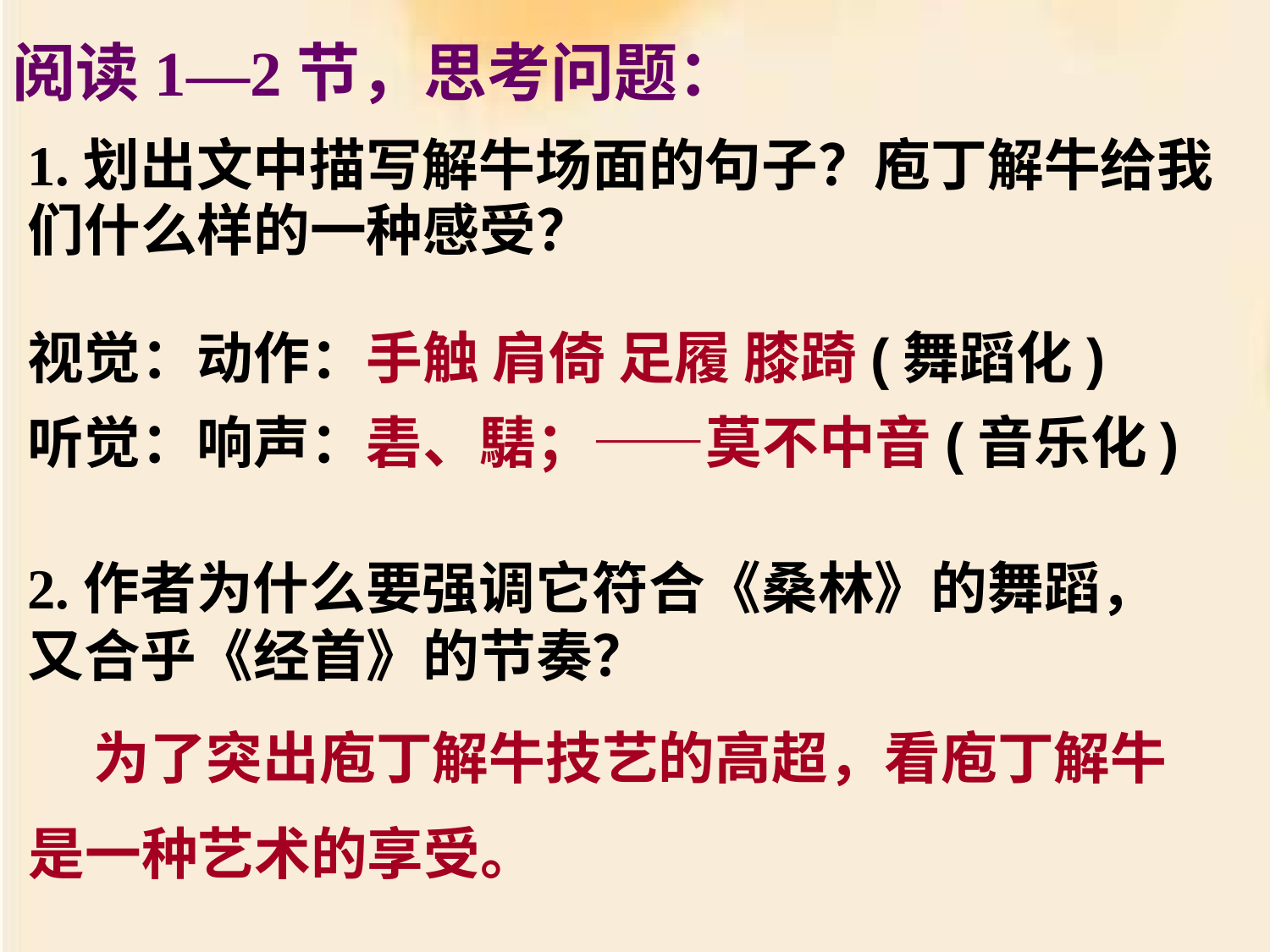

阅读1—2节，思考问题：
1.划出文中描写解牛场面的句子？庖丁解牛给我
们什么样的一种感受？
视觉：动作：手触 肩倚 足履 膝踦(舞蹈化)
听觉：响声：砉、騞；——莫不中音(音乐化)
2.作者为什么要强调它符合《桑林》的舞蹈，
又合乎《经首》的节奏？
    为了突出庖丁解牛技艺的高超，看庖丁解牛
是一种艺术的享受。